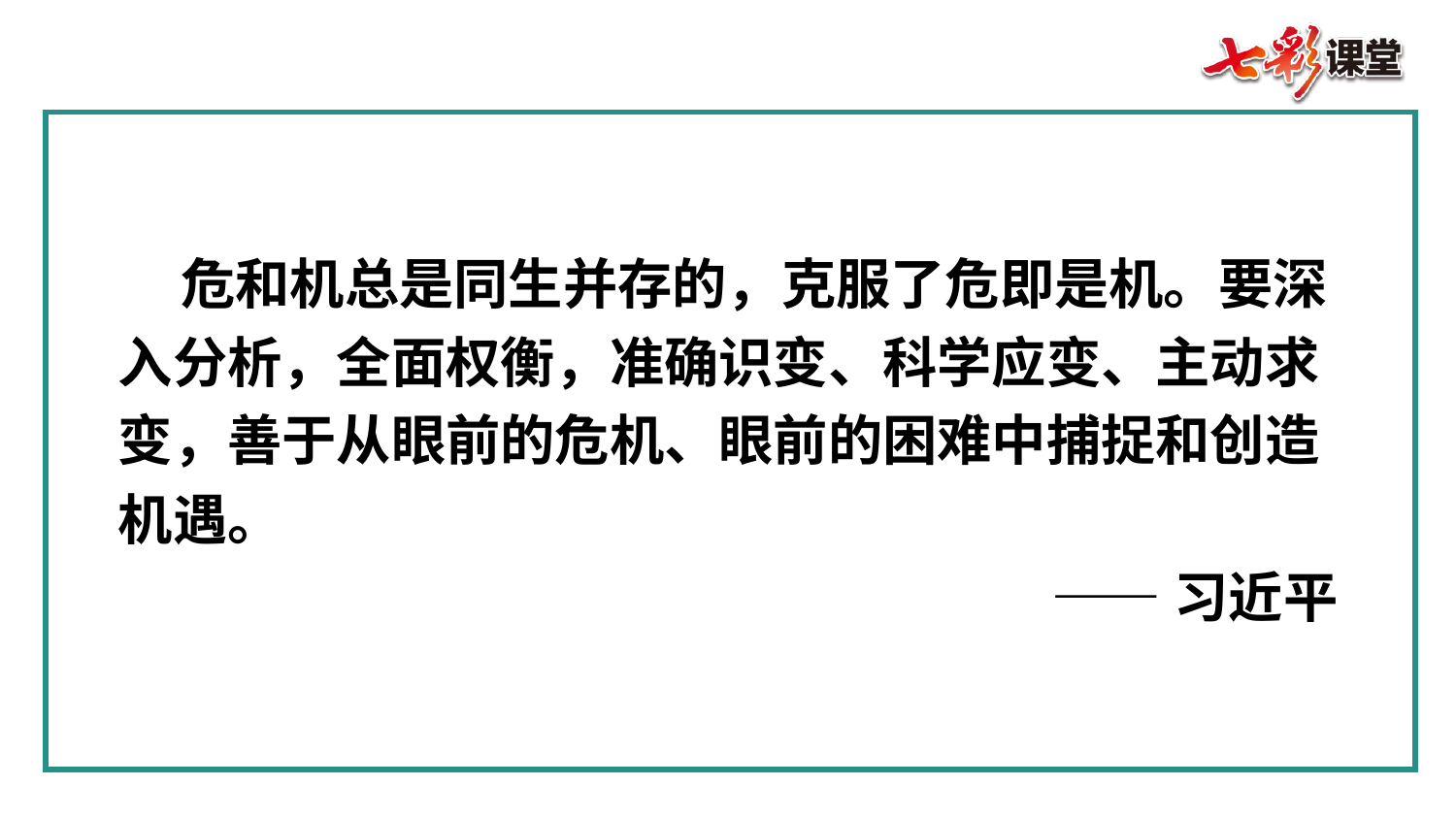

危和机总是同生并存的，克服了危即是机。要深入分析，全面权衡，准确识变、科学应变、主动求变，善于从眼前的危机、眼前的困难中捕捉和创造机遇。
——习近平